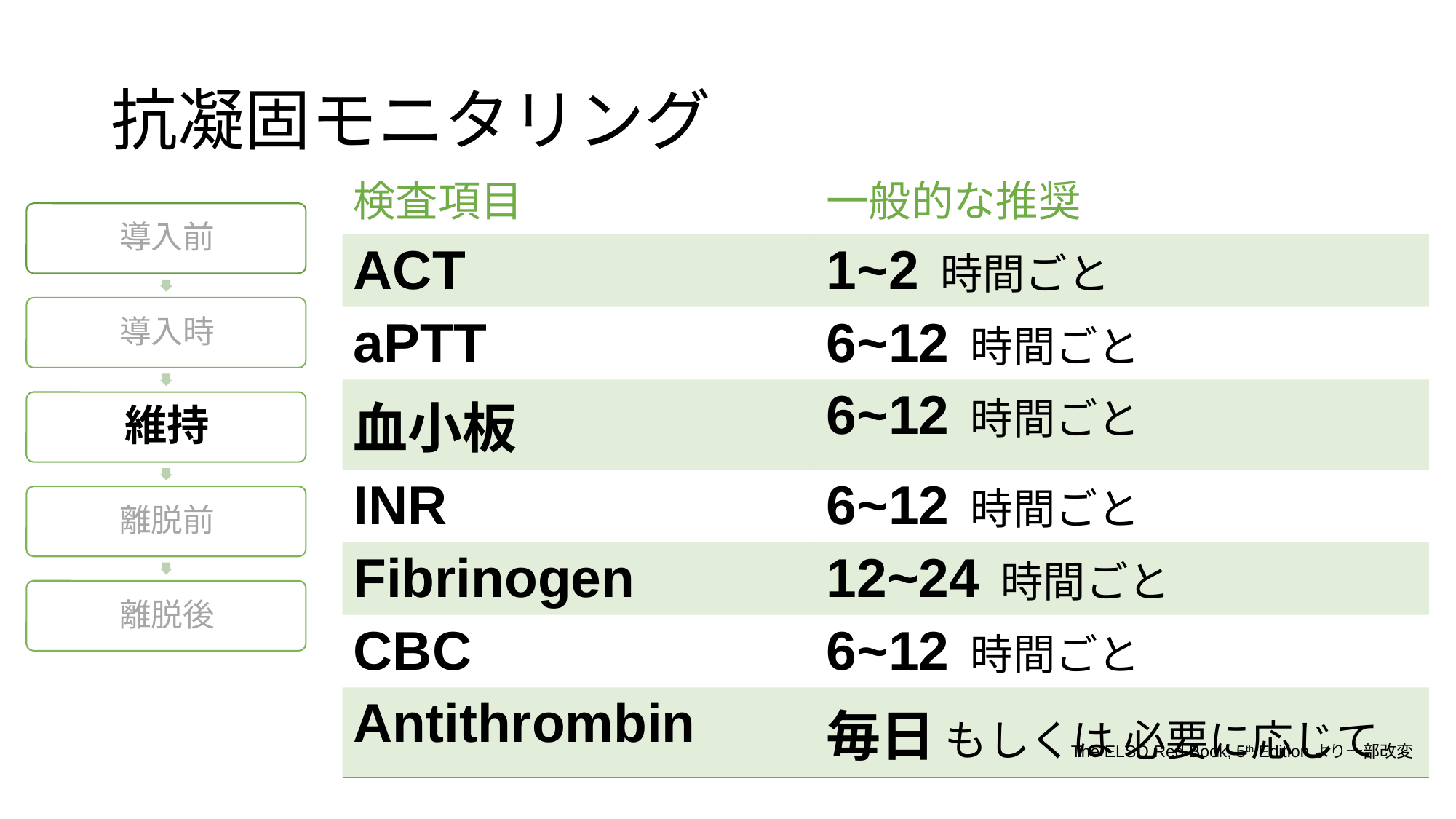

# 抗凝固モニタリング
導入前
導入時
維持
離脱前
離脱後
| 検査項目 | 一般的な推奨 |
| --- | --- |
| ACT | 1~2 時間ごと |
| aPTT | 6~12 時間ごと |
| 血小板 | 6~12 時間ごと |
| INR | 6~12 時間ごと |
| Fibrinogen | 12~24 時間ごと |
| CBC | 6~12 時間ごと |
| Antithrombin | 毎日 もしくは 必要に応じて |
The ELSO Red Book, 5th Editionより一部改変